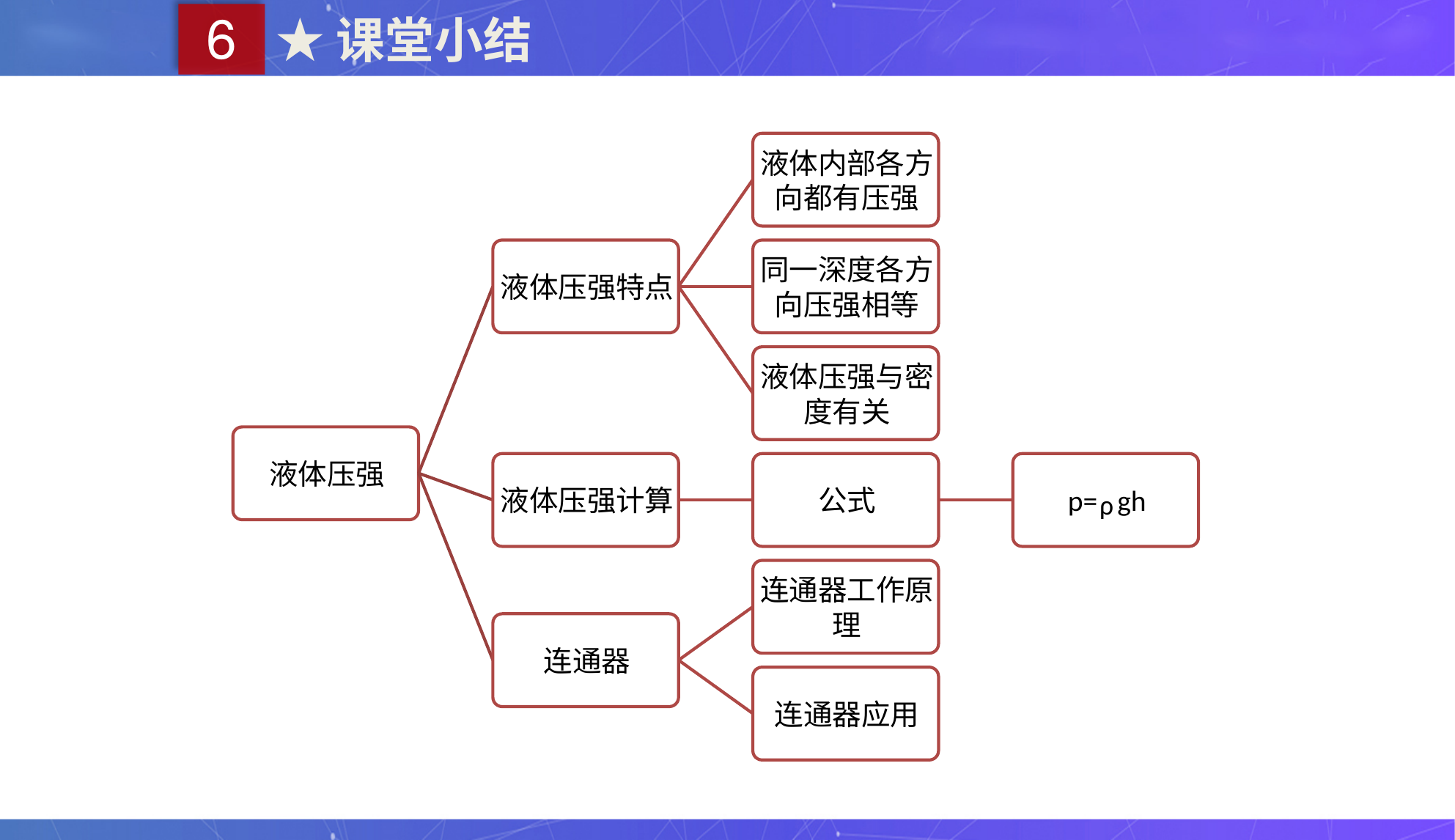

6
★课堂小结
液体压强

液体压强特点

液体内部各方向都有压强

同一深度各方向压强相等

液体压强与密度有关

液体压强计算

公式

p=   gh

连通器

连通器工作原理

连通器应用
ρ